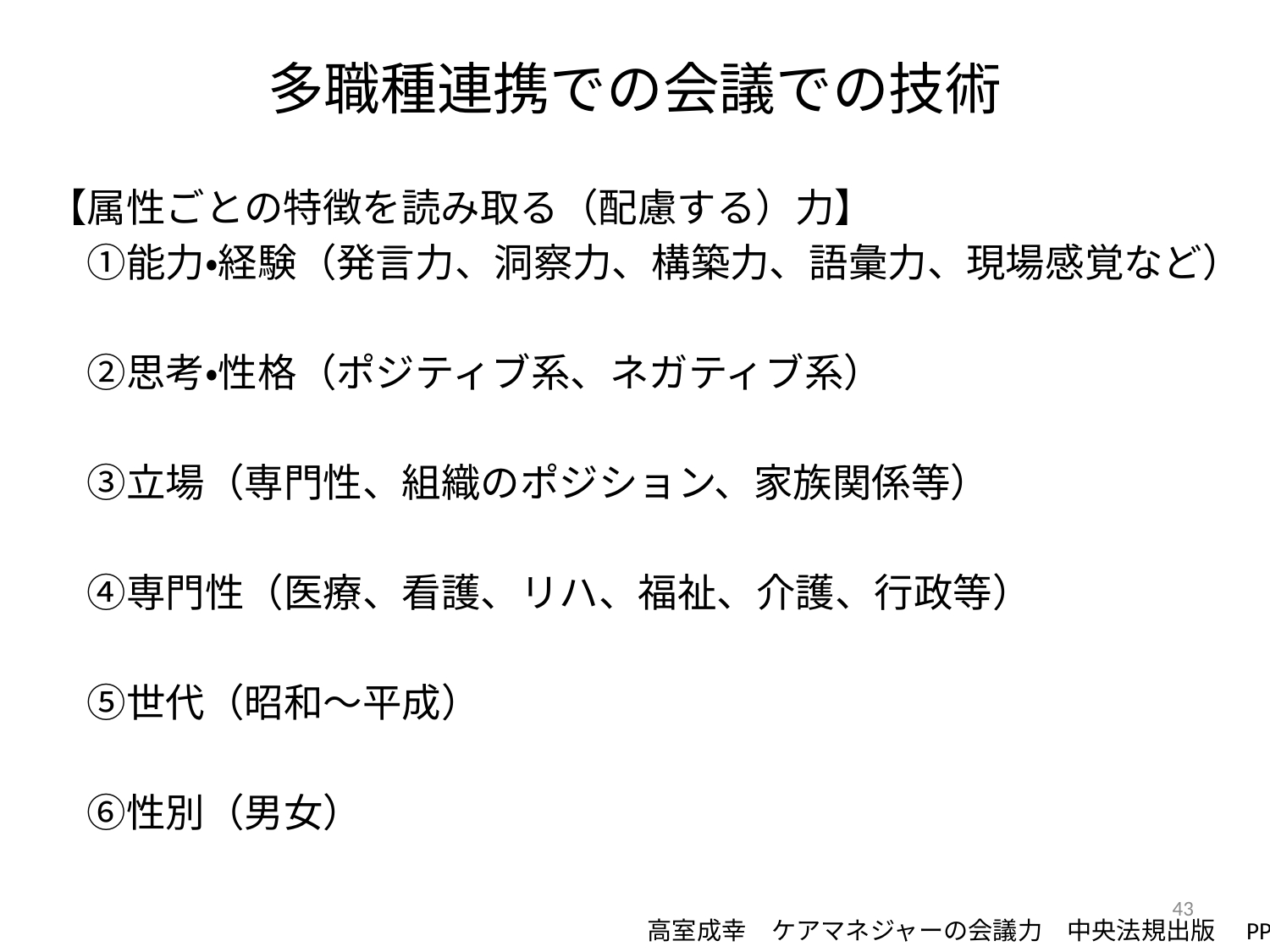

# 多職種連携での会議での技術
【属性ごとの特徴を読み取る（配慮する）力】
　①能力・経験（発言力、洞察力、構築力、語彙力、現場感覚など）

　②思考・性格（ポジティブ系、ネガティブ系）

　③立場（専門性、組織のポジション、家族関係等）

　④専門性（医療、看護、リハ、福祉、介護、行政等）

　⑤世代（昭和～平成）

　⑥性別（男女）
43
高室成幸　ケアマネジャーの会議力　中央法規出版　PP40